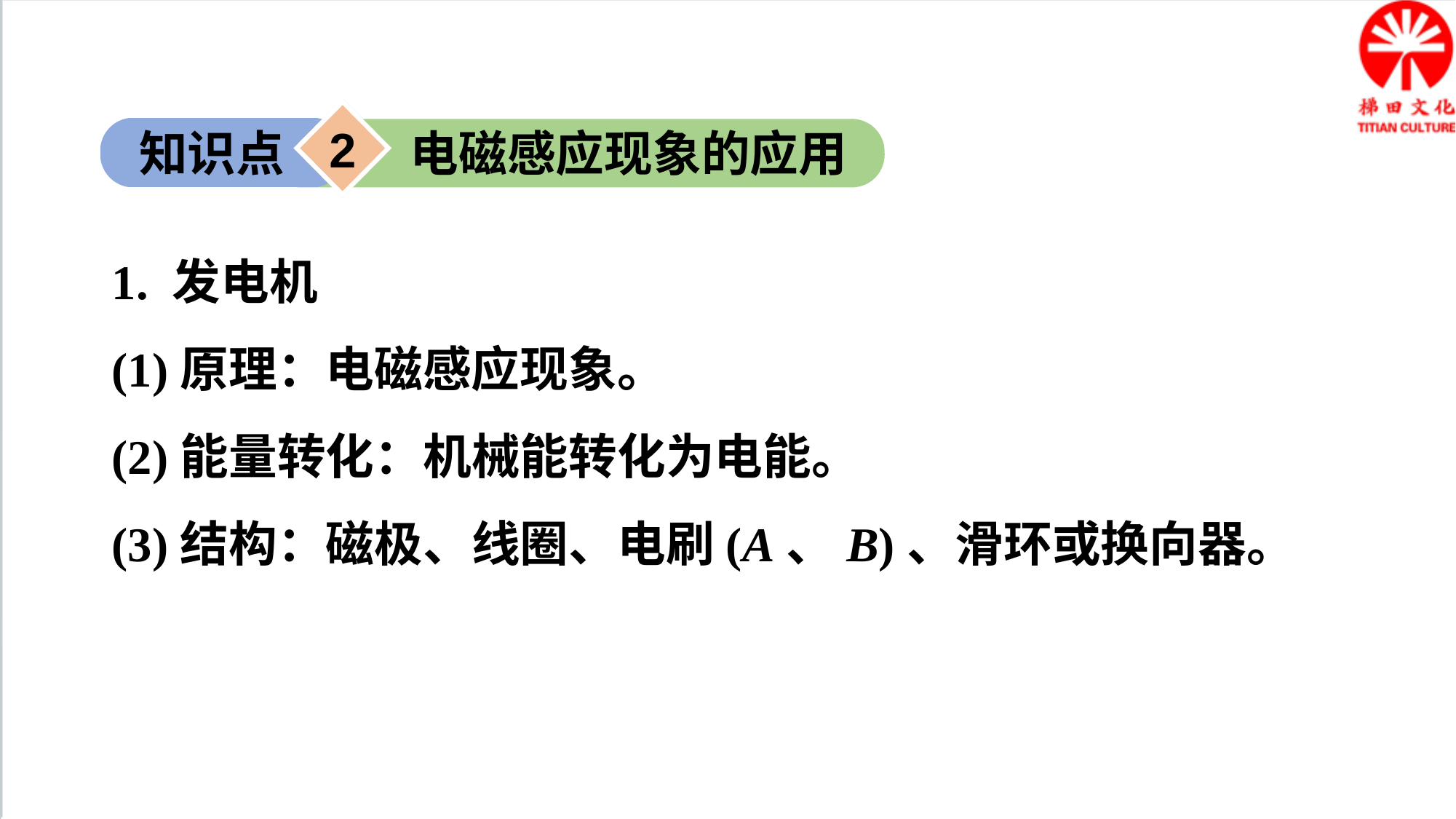

2
知识点
电磁感应现象的应用

1. 发电机
(1)原理：电磁感应现象。
(2)能量转化：机械能转化为电能。
(3)结构：磁极、线圈、电刷(A、B)、滑环或换向器。